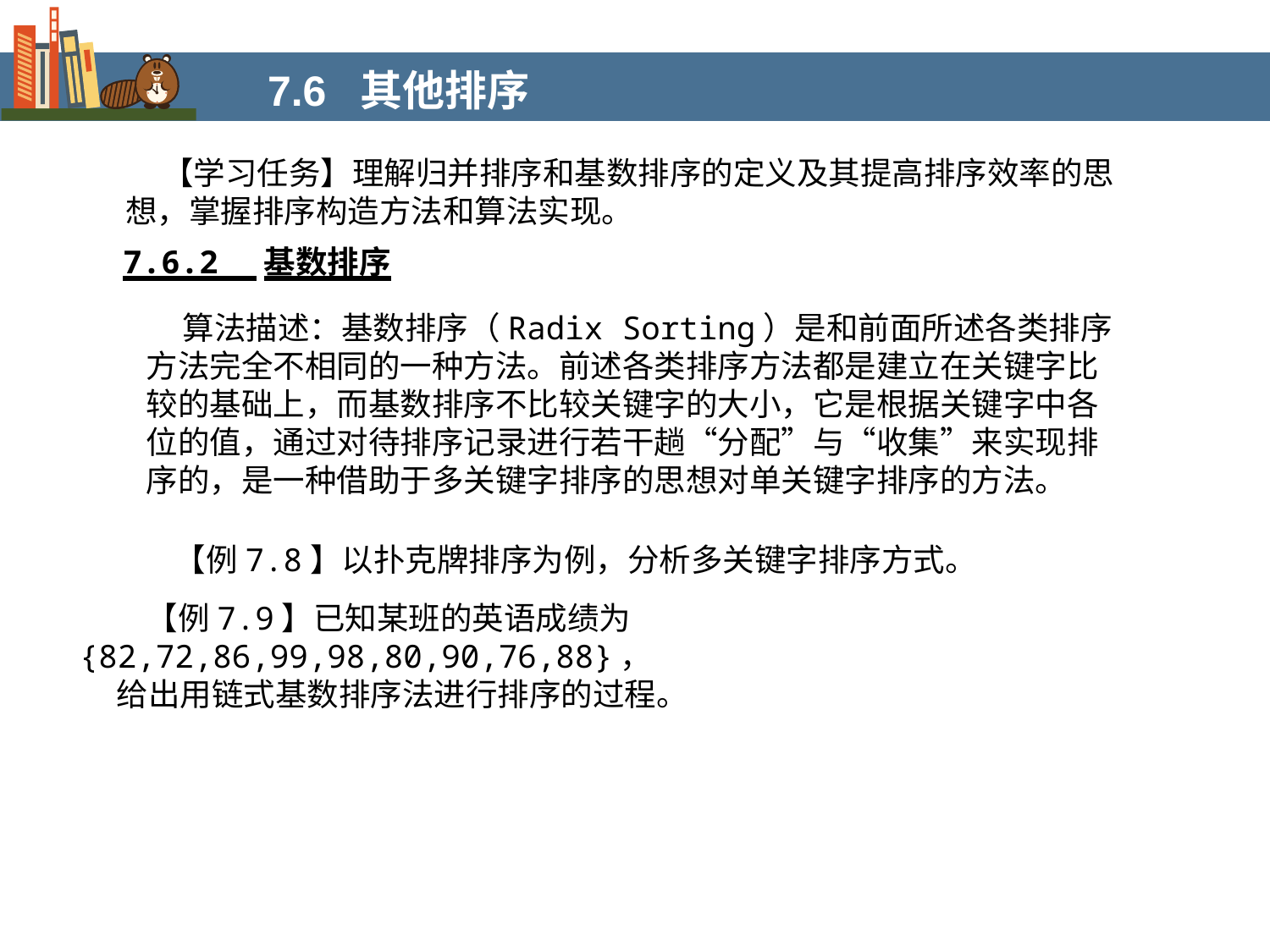

7.6  其他排序
    【学习任务】理解归并排序和基数排序的定义及其提高排序效率的思想，掌握排序构造方法和算法实现。

7.6.2  基数排序
    算法描述：基数排序（Radix Sorting）是和前面所述各类排序方法完全不相同的一种方法。前述各类排序方法都是建立在关键字比较的基础上，而基数排序不比较关键字的大小，它是根据关键字中各位的值，通过对待排序记录进行若干趟“分配”与“收集”来实现排序的，是一种借助于多关键字排序的思想对单关键字排序的方法。
   【例7.8】以扑克牌排序为例，分析多关键字排序方式。
   【例7.9】已知某班的英语成绩为{82,72,86,99,98,80,90,76,88}，
给出用链式基数排序法进行排序的过程。